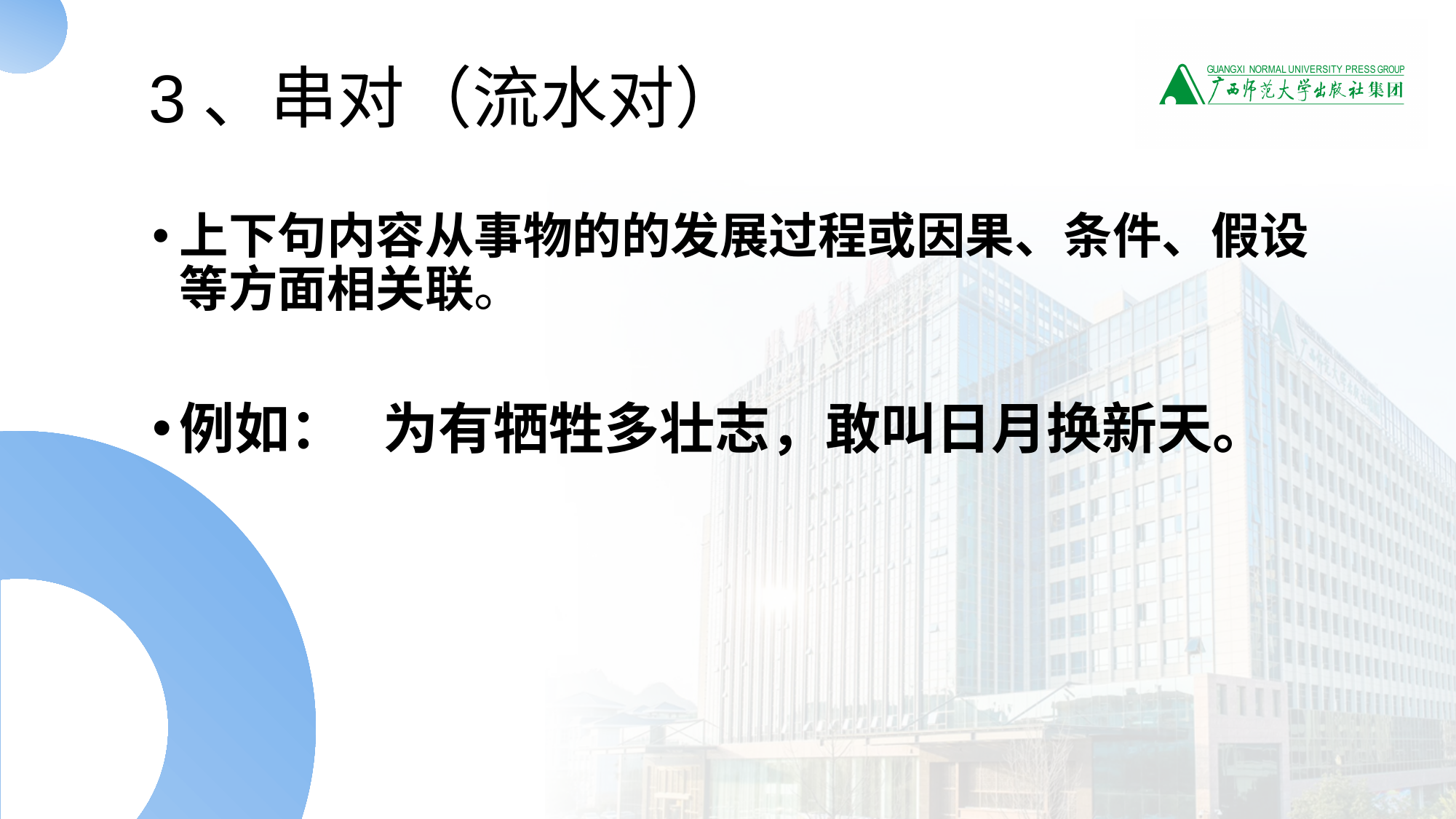

# 3、串对（流水对）
上下句内容从事物的的发展过程或因果、条件、假设等方面相关联。

例如：   为有牺牲多壮志，敢叫日月换新天。